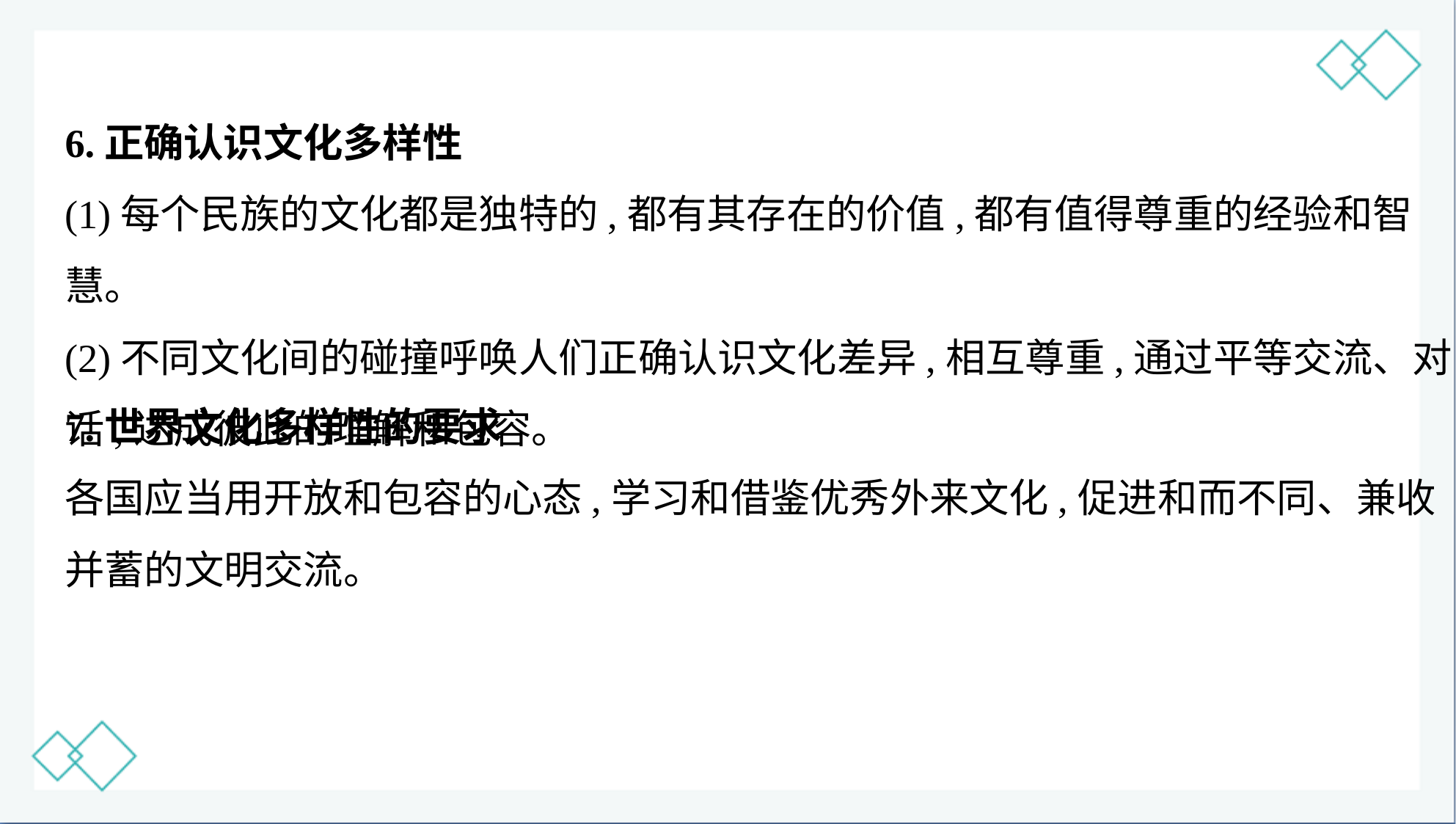

6.正确认识文化多样性
(1)每个民族的文化都是独特的,都有其存在的价值,都有值得尊重的经验和智慧。
(2)不同文化间的碰撞呼唤人们正确认识文化差异,相互尊重,通过平等交流、对
话,达成彼此的理解和包容。
7.世界文化多样性的要求
各国应当用开放和包容的心态,学习和借鉴优秀外来文化,促进和而不同、兼收
并蓄的文明交流。